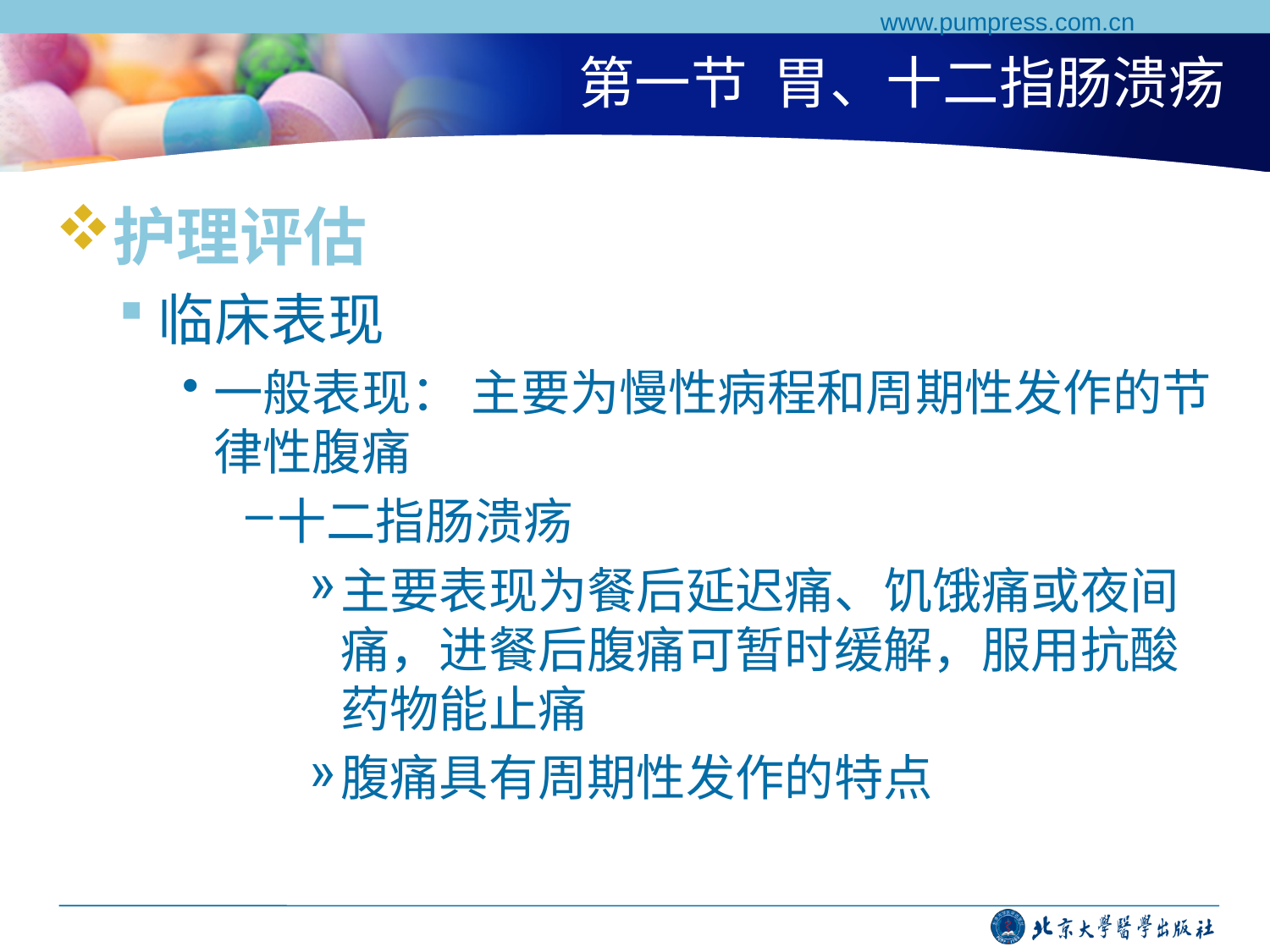

www.pumpress.com.cn
# 第一节  胃、十二指肠溃疡
护理评估
临床表现
一般表现： 主要为慢性病程和周期性发作的节律性腹痛
十二指肠溃疡
主要表现为餐后延迟痛、饥饿痛或夜间痛，进餐后腹痛可暂时缓解，服用抗酸药物能止痛
腹痛具有周期性发作的特点